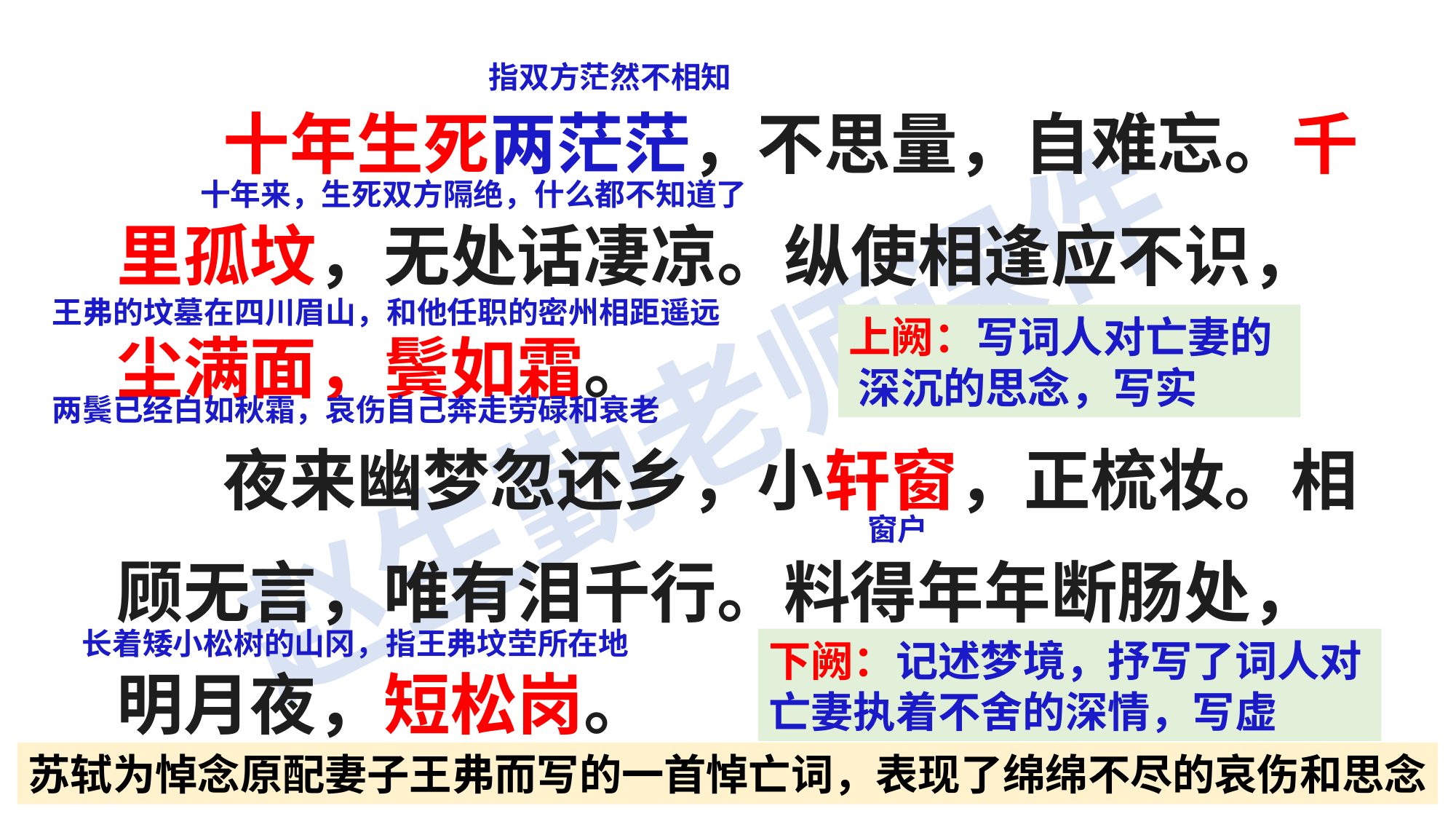

指双方茫然不相知
      十年生死两茫茫，不思量，自难忘。千里孤坟，无处话凄凉。纵使相逢应不识，尘满面，鬓如霜。
      夜来幽梦忽还乡，小轩窗，正梳妆。相顾无言，唯有泪千行。料得年年断肠处，明月夜，短松岗。
十年来，生死双方隔绝，什么都不知道了
王弗的坟墓在四川眉山，和他任职的密州相距遥远
上阙：写词人对亡妻的   深沉的思念，写实
两鬓已经白如秋霜，哀伤自己奔走劳碌和衰老
窗户
长着矮小松树的山冈，指王弗坟茔所在地
下阙：记述梦境，抒写了词人对亡妻执着不舍的深情，写虚
苏轼为悼念原配妻子王弗而写的一首悼亡词，表现了绵绵不尽的哀伤和思念